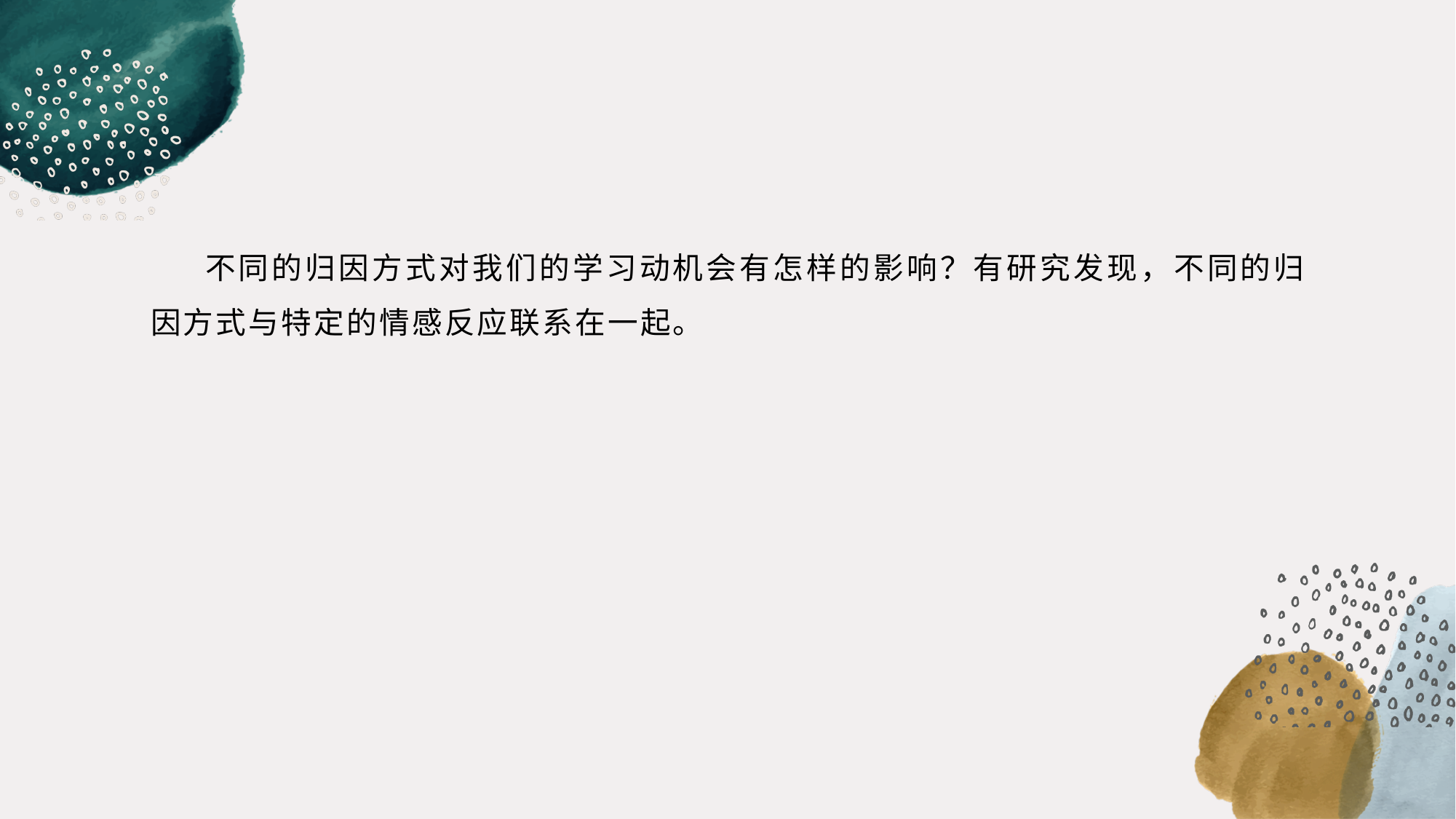

不同的归因方式对我们的学习动机会有怎样的影响？有研究发现，不同的归因方式与特定的情感反应联系在一起。